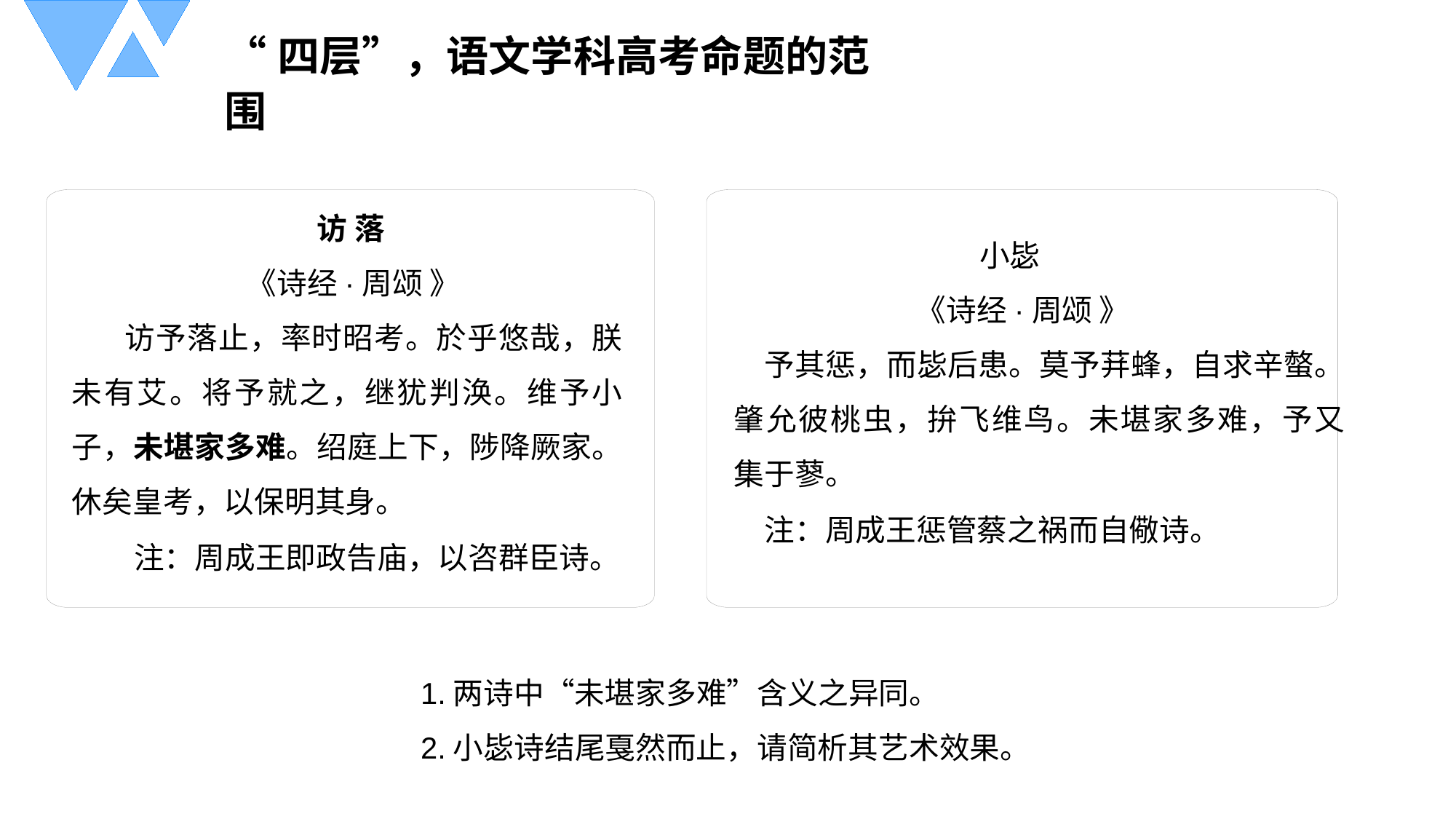

“四层”，语文学科高考命题的范围

访 落
《诗经·周颂 》
访予落止，率时昭考。於乎悠哉，朕 未有艾。将予就之，继犹判涣。维予小 子，未堪家多难。绍庭上下，陟降厥家。 休矣皇考，以保明其身。
注：周成王即政告庙，以咨群臣诗。
小毖
《诗经·周颂 》
予其惩，而毖后患。莫予荓蜂，自求辛螫。 肇允彼桃虫，拚飞维鸟。未堪家多难，予又 集于蓼。
注：周成王惩管蔡之祸而自儆诗。
1.两诗中“未堪家多难”含义之异同。
2.小毖诗结尾戛然而止，请简析其艺术效果。